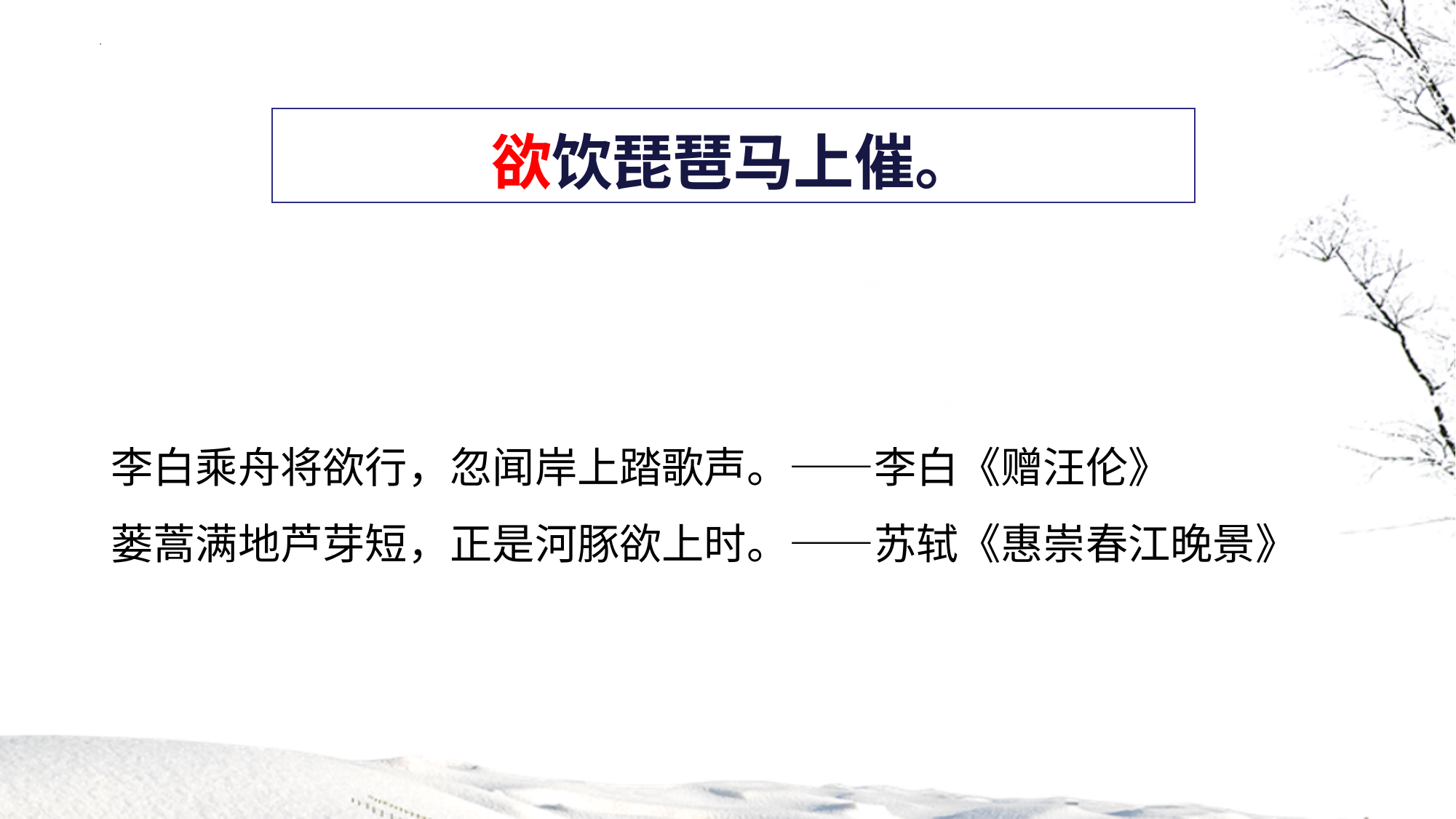

欲饮琵琶马上催。
李白乘舟将欲行，忽闻岸上踏歌声。——李白《赠汪伦》
蒌蒿满地芦芽短，正是河豚欲上时。——苏轼《惠崇春江晚景》